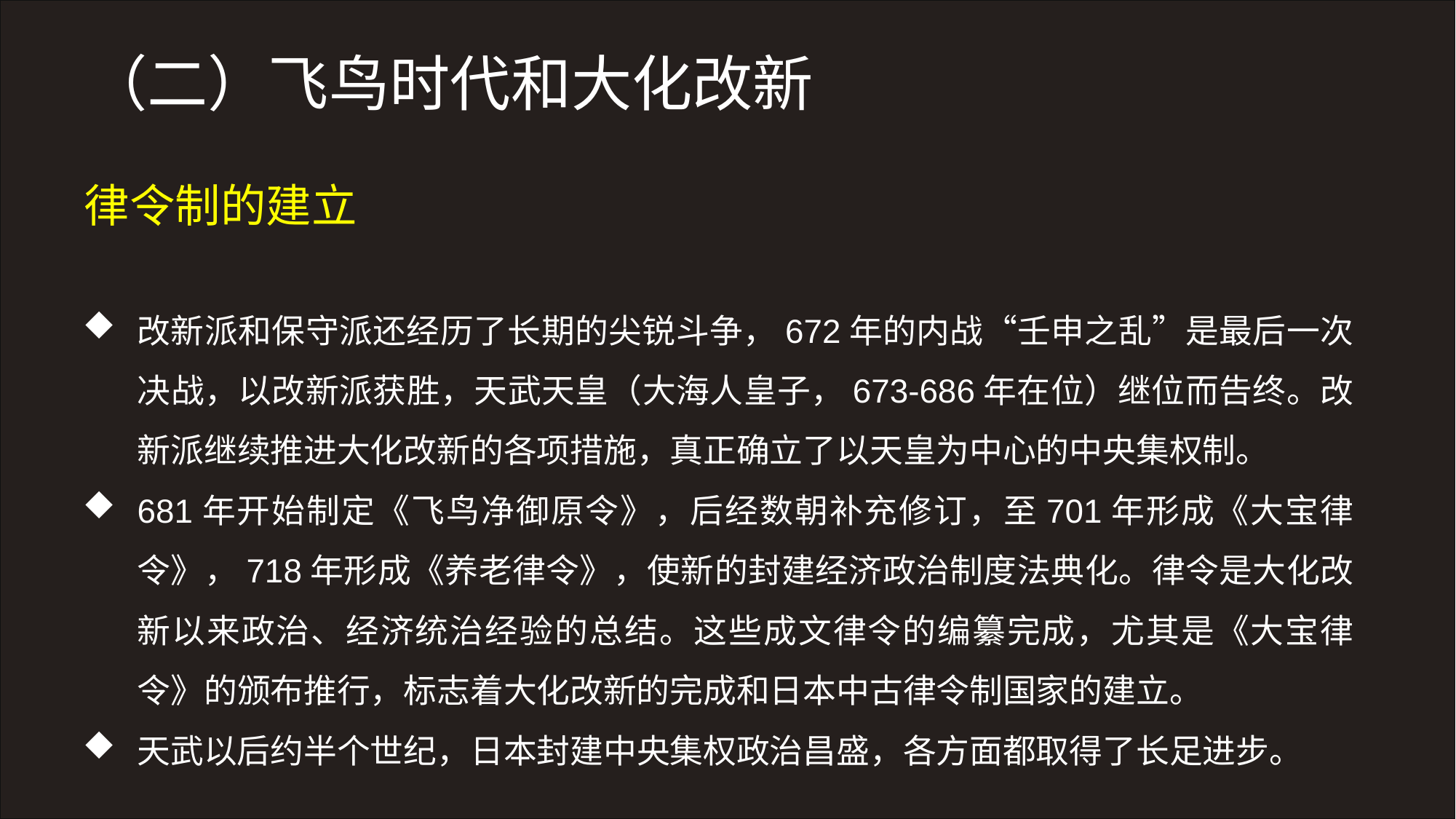

（二）飞鸟时代和大化改新
律令制的建立
改新派和保守派还经历了长期的尖锐斗争，672年的内战“壬申之乱”是最后一次决战，以改新派获胜，天武天皇（大海人皇子，673-686年在位）继位而告终。改新派继续推进大化改新的各项措施，真正确立了以天皇为中心的中央集权制。
681年开始制定《飞鸟净御原令》，后经数朝补充修订，至701年形成《大宝律令》，718年形成《养老律令》，使新的封建经济政治制度法典化。律令是大化改新以来政治、经济统治经验的总结。这些成文律令的编纂完成，尤其是《大宝律令》的颁布推行，标志着大化改新的完成和日本中古律令制国家的建立。
天武以后约半个世纪，日本封建中央集权政治昌盛，各方面都取得了长足进步。